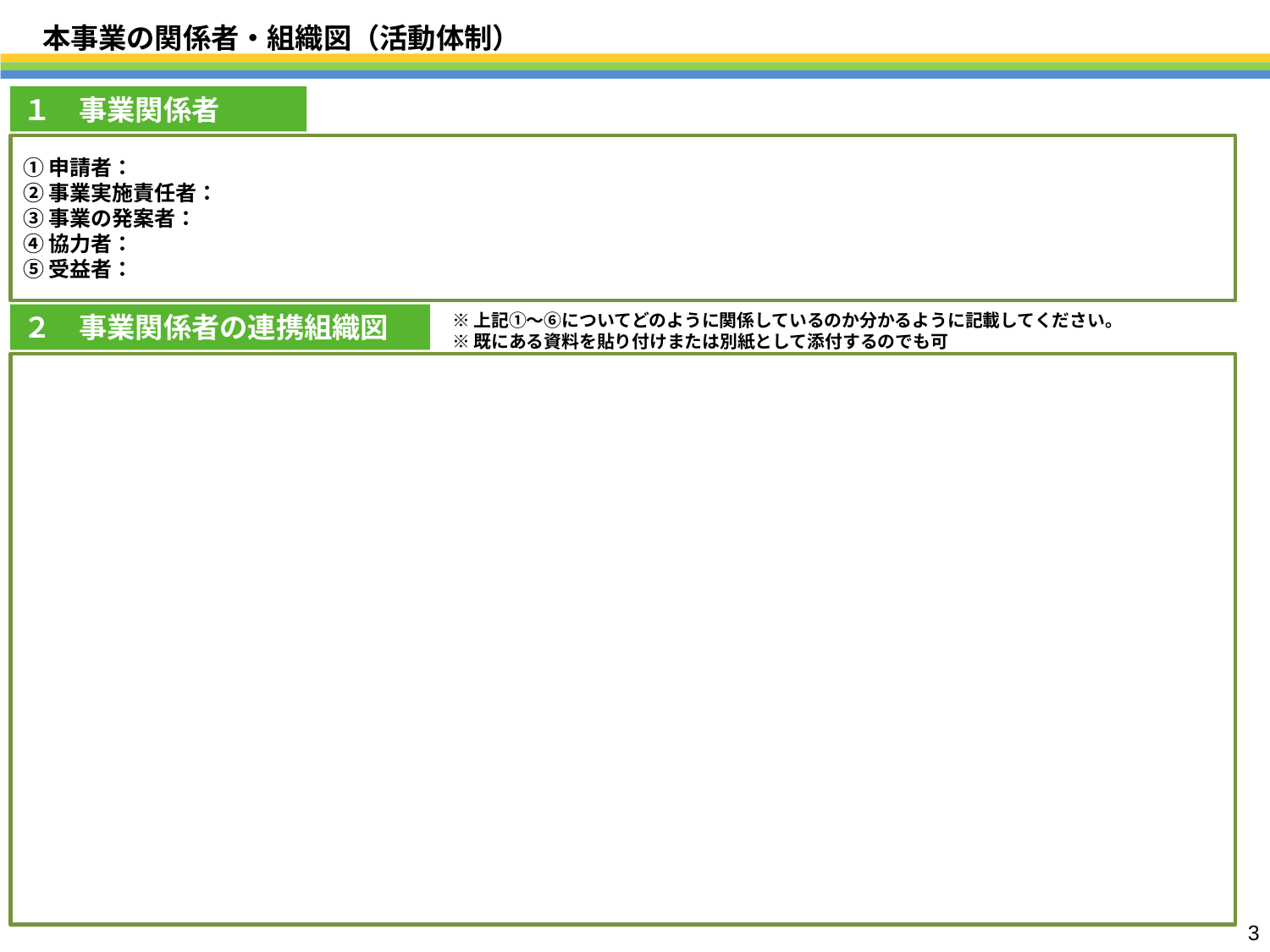

本事業の関係者・組織図（活動体制）
１　事業関係者
①申請者：
②事業実施責任者：
③事業の発案者：
④協力者：
⑤受益者：
※上記①～⑥についてどのように関係しているのか分かるように記載してください。
※既にある資料を貼り付けまたは別紙として添付するのでも可
２　事業関係者の連携組織図

3